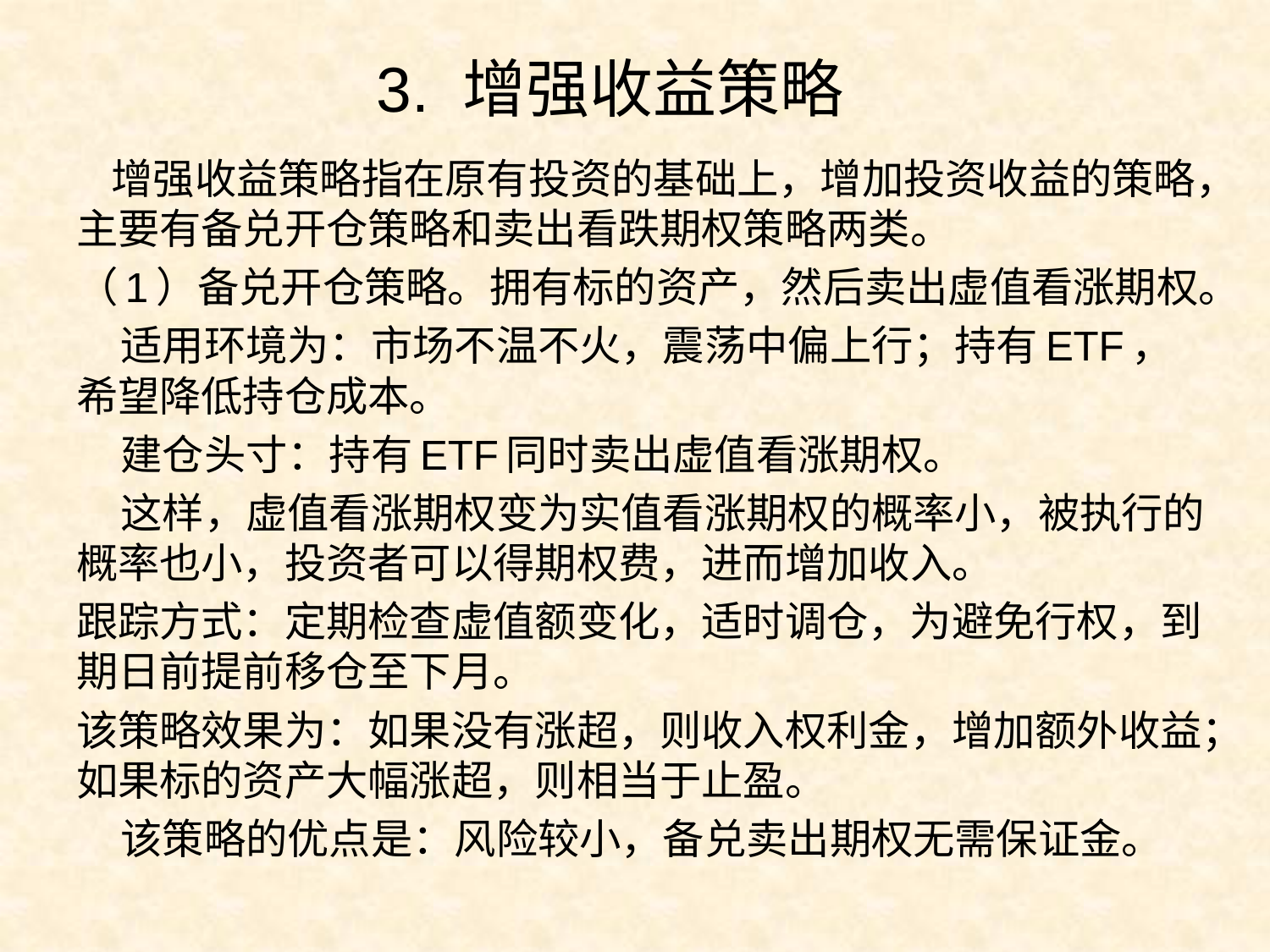

# 3. 增强收益策略
   增强收益策略指在原有投资的基础上，增加投资收益的策略，主要有备兑开仓策略和卖出看跌期权策略两类。
（1）备兑开仓策略。拥有标的资产，然后卖出虚值看涨期权。
    适用环境为：市场不温不火，震荡中偏上行；持有ETF，希望降低持仓成本。
    建仓头寸：持有ETF同时卖出虚值看涨期权。
    这样，虚值看涨期权变为实值看涨期权的概率小，被执行的概率也小，投资者可以得期权费，进而增加收入。
跟踪方式：定期检查虚值额变化，适时调仓，为避免行权，到期日前提前移仓至下月。
该策略效果为：如果没有涨超，则收入权利金，增加额外收益；如果标的资产大幅涨超，则相当于止盈。
    该策略的优点是：风险较小，备兑卖出期权无需保证金。